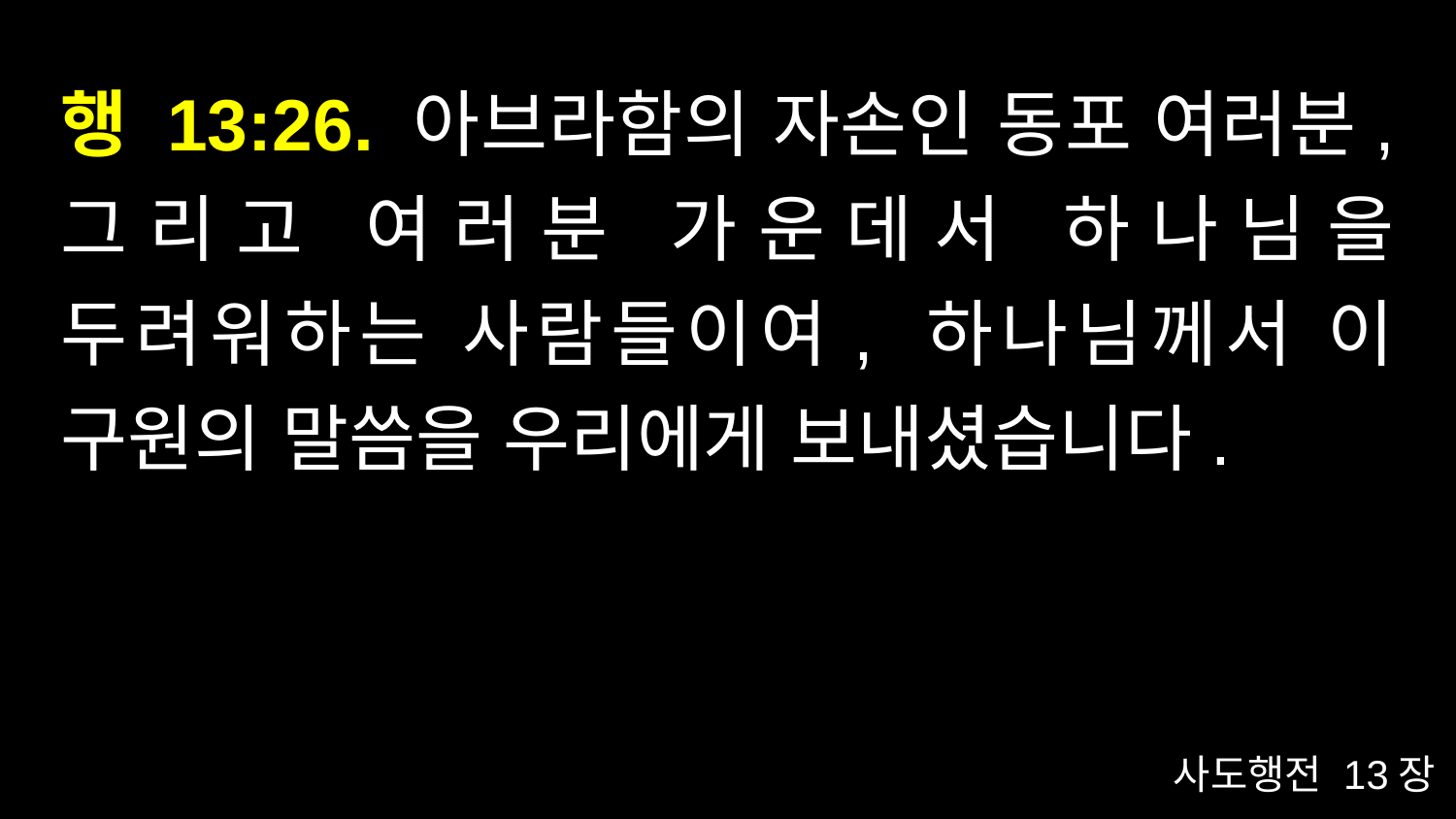

# 행 13:26. 아브라함의 자손인 동포 여러분, 그리고 여러분 가운데서 하나님을 두려워하는 사람들이여, 하나님께서 이 구원의 말씀을 우리에게 보내셨습니다.
사도행전 13장